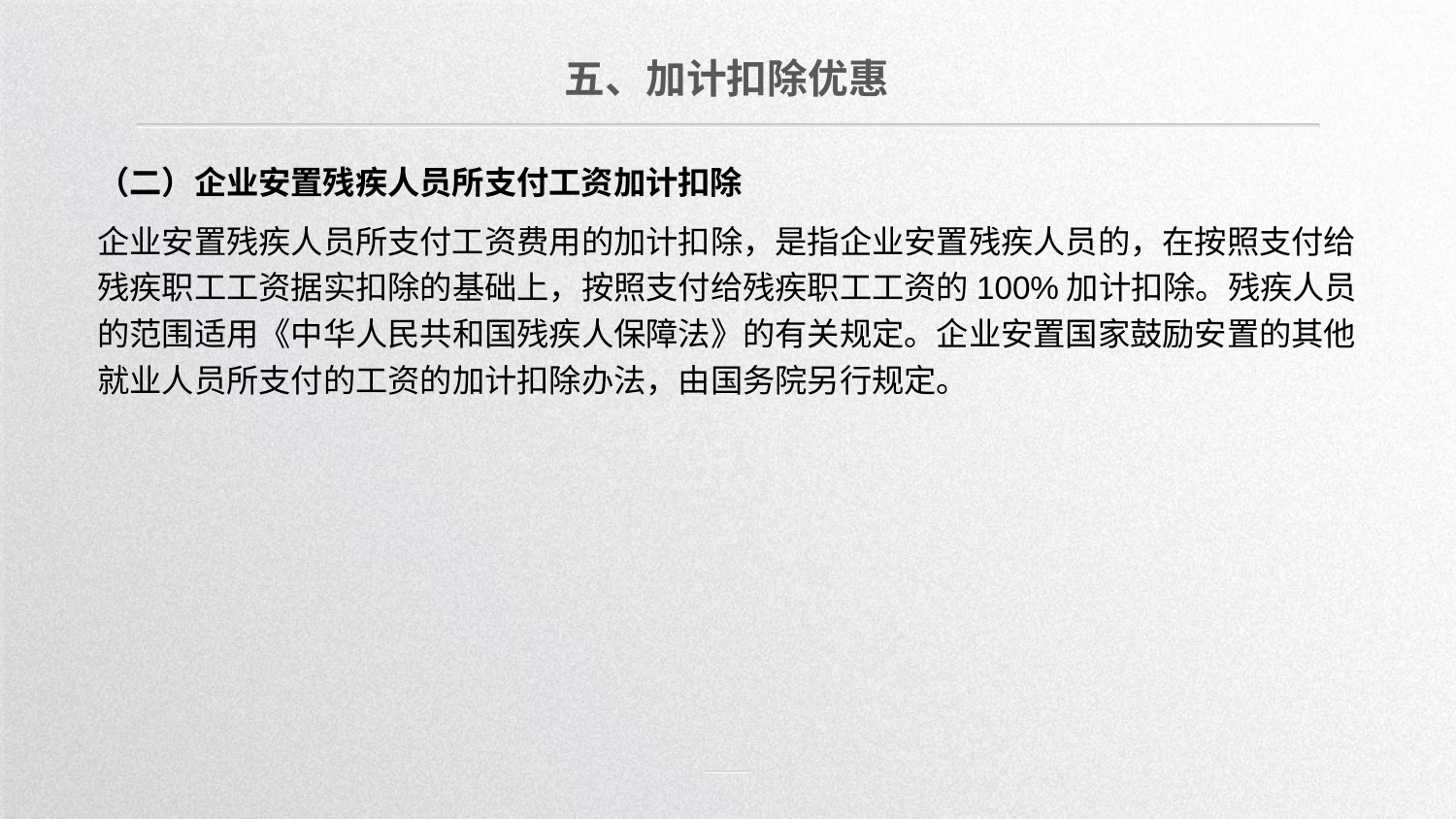

五、加计扣除优惠
（二）企业安置残疾人员所支付工资加计扣除
企业安置残疾人员所支付工资费用的加计扣除，是指企业安置残疾人员的，在按照支付给残疾职工工资据实扣除的基础上，按照支付给残疾职工工资的100%加计扣除。残疾人员的范围适用《中华人民共和国残疾人保障法》的有关规定。企业安置国家鼓励安置的其他就业人员所支付的工资的加计扣除办法，由国务院另行规定。